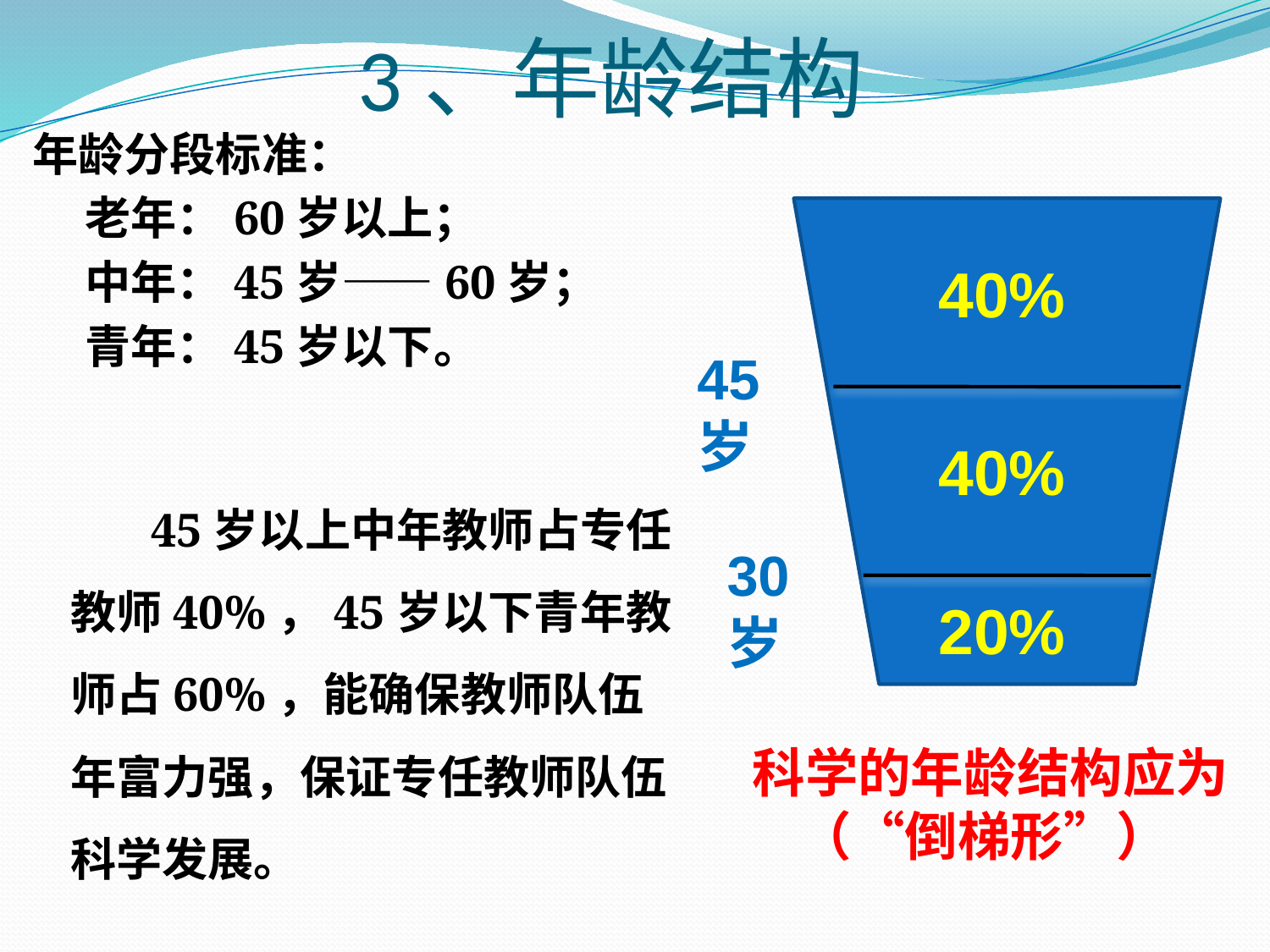

# 3、年龄结构
年龄分段标准：
    老年：60岁以上；
    中年：45岁——60岁；
    青年：45岁以下。

          45岁以上中年教师占专任教师40%，45岁以下青年教师占60%，能确保教师队伍年富力强，保证专任教师队伍科学发展。

40%
45岁
40%
30岁
20%
科学的年龄结构应为
（“倒梯形”）